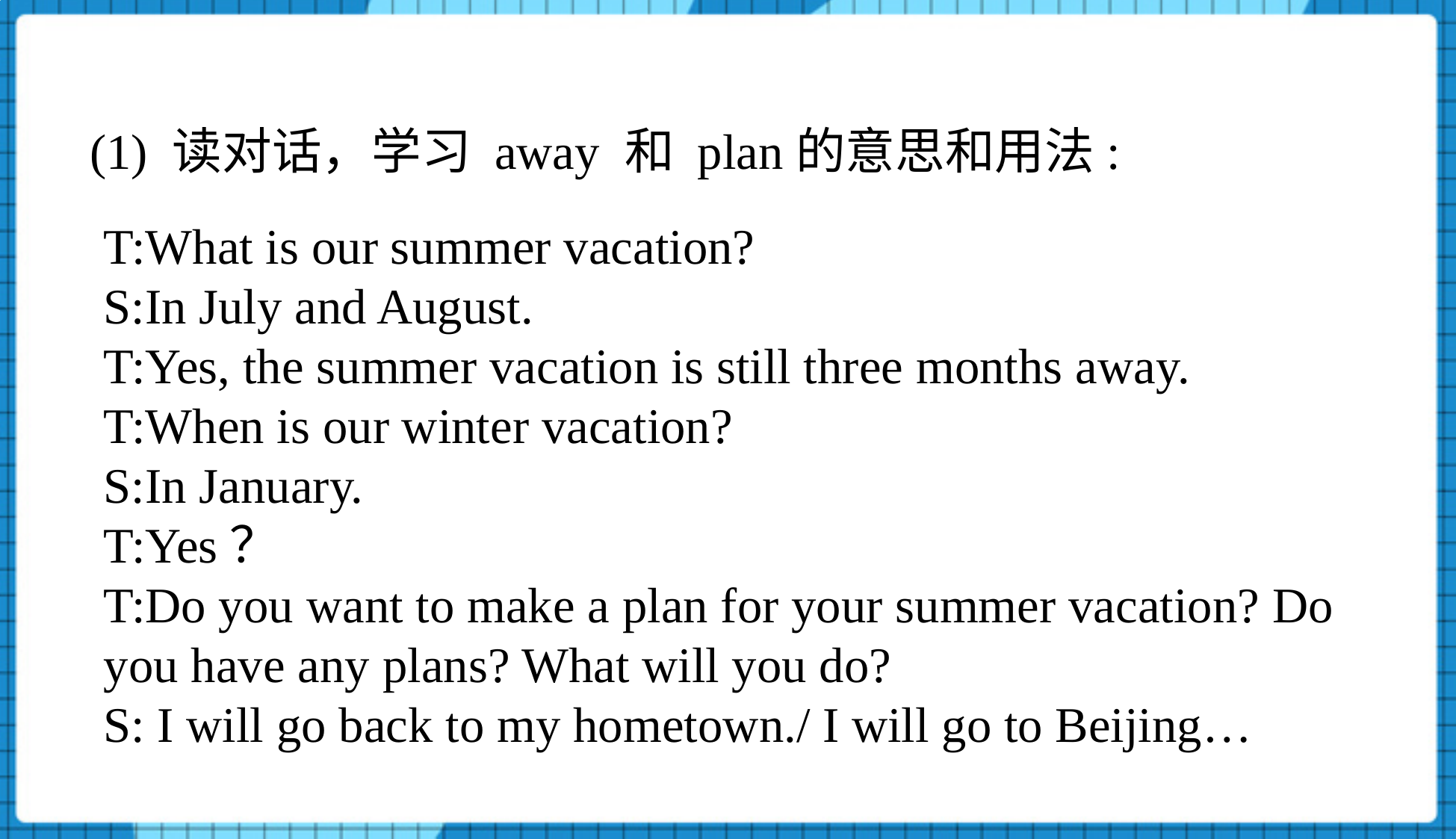

(1) 读对话，学习 away 和 plan的意思和用法:
T:What is our summer vacation?
S:In July and August.
T:Yes, the summer vacation is still three months away.
T:When is our winter vacation?
S:In January.
T:Yes？
T:Do you want to make a plan for your summer vacation? Do you have any plans? What will you do?
S: I will go back to my hometown./ I will go to Beijing…